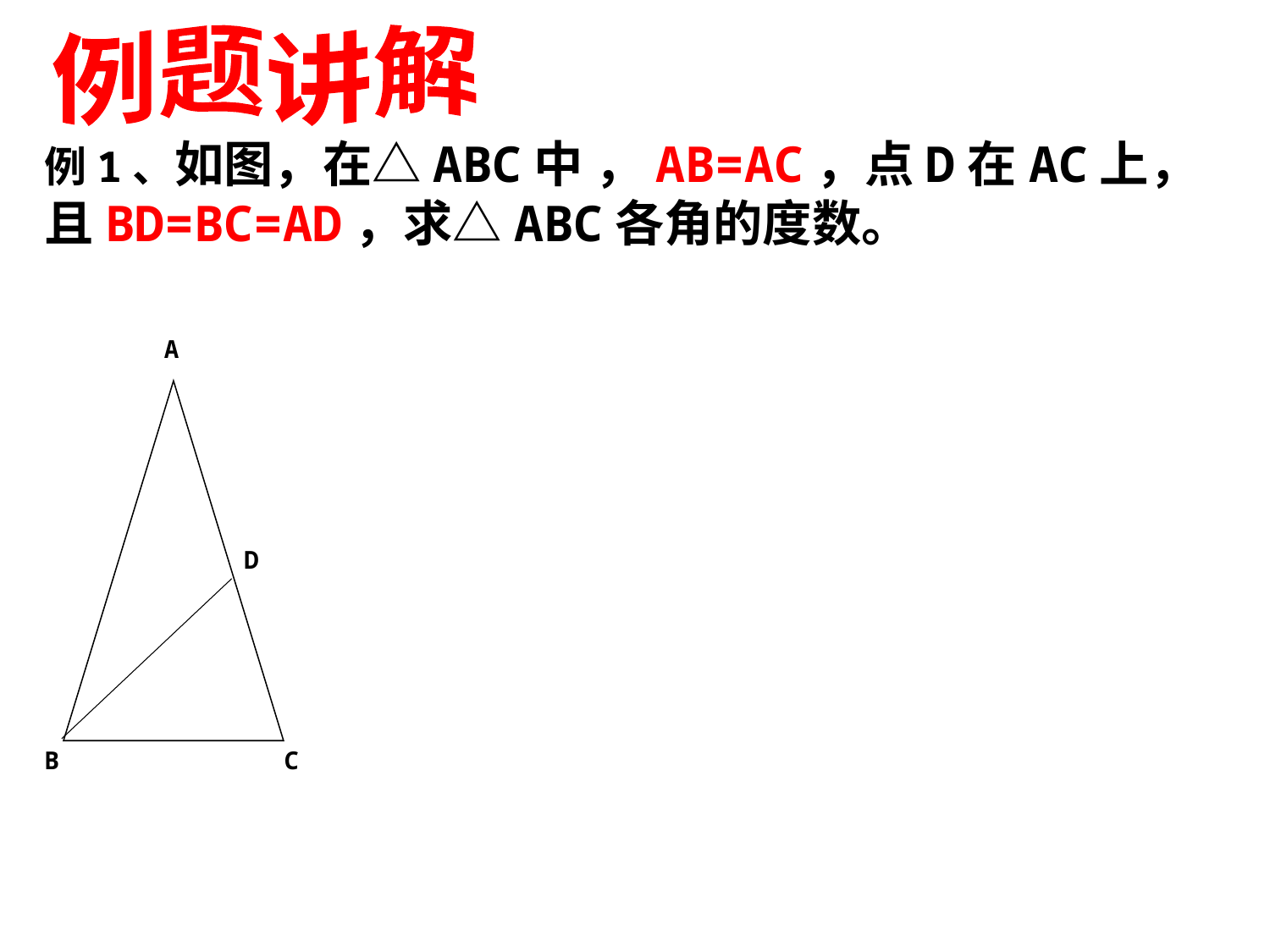

例题讲解
例1、如图，在△ABC中 ，AB=AC，点D在AC上，且BD=BC=AD，求△ABC各角的度数。
A

D

B
C